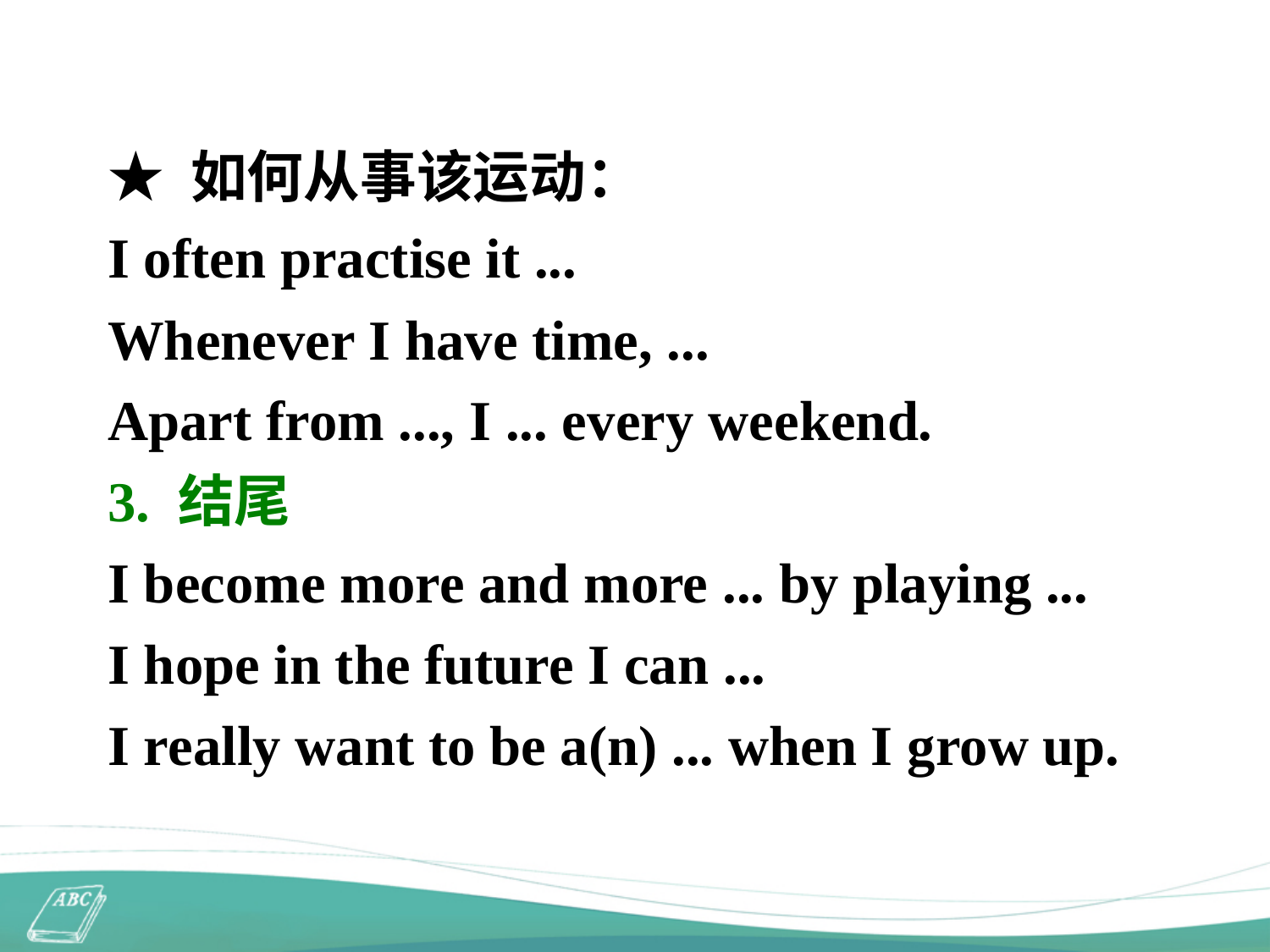

★ 如何从事该运动：
I often practise it ...
Whenever I have time, ...
Apart from ..., I ... every weekend.
3. 结尾
I become more and more ... by playing ...
I hope in the future I can ...
I really want to be a(n) ... when I grow up.